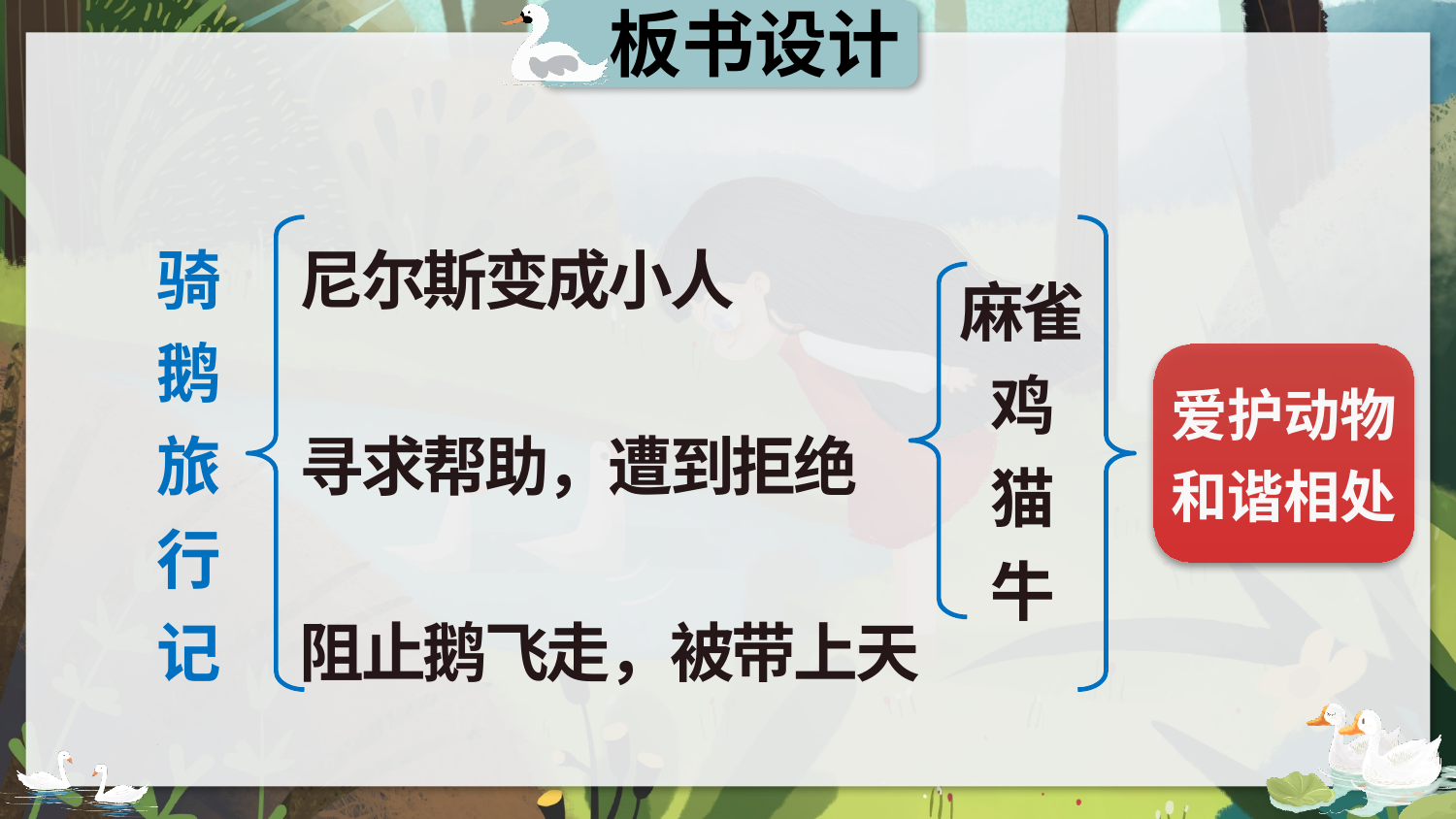

板书设计
骑鹅旅行记

尼尔斯变成小人

寻求帮助，遭到拒绝

阻止鹅飞走，被带上天

麻雀
鸡
猫
牛

爱护动物
和谐相处